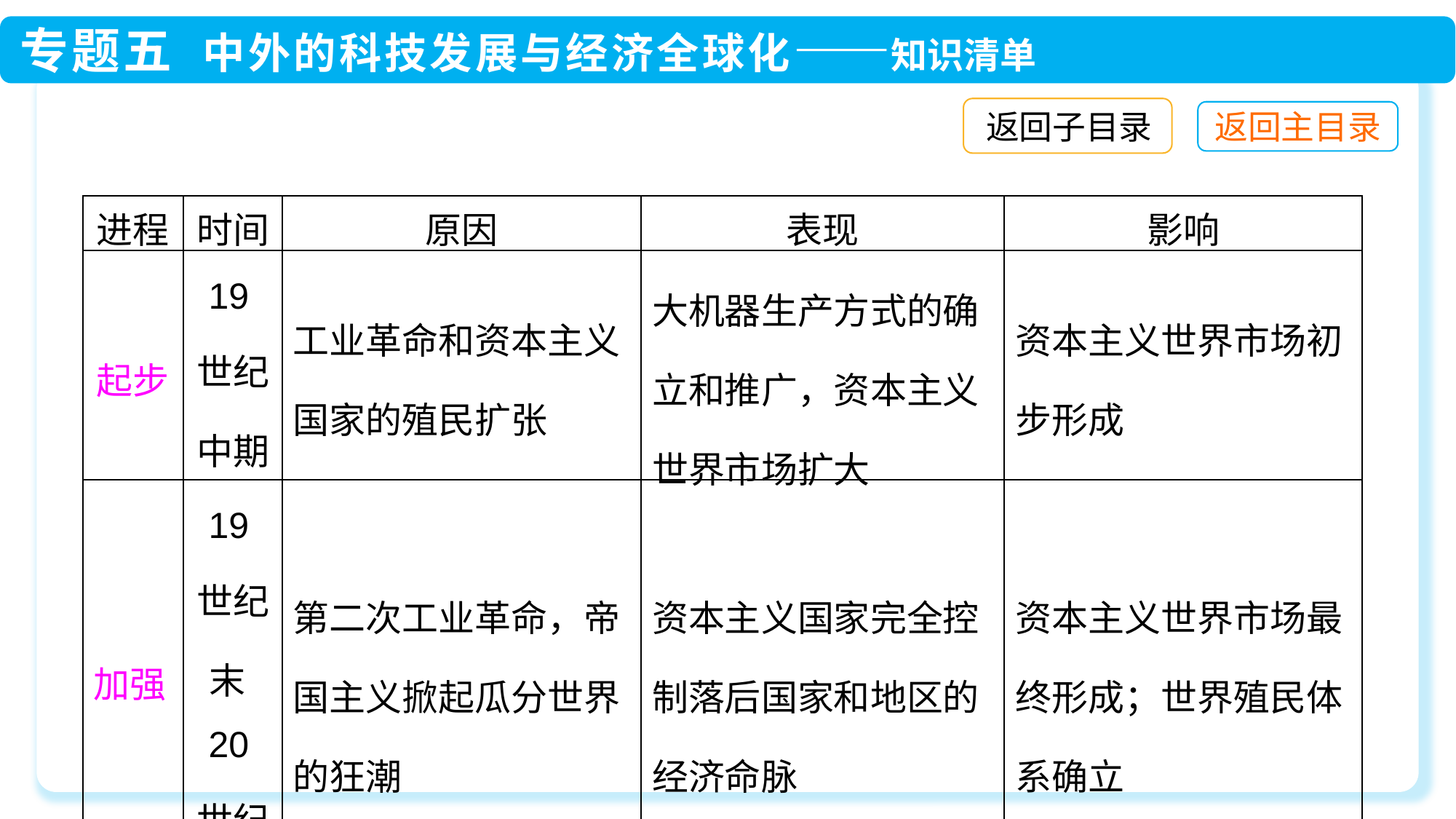

返回子目录
| 进程 | 时间 | 原因 | 表现 | 影响 |
| --- | --- | --- | --- | --- |
| 起步 | 19世纪中期 | 工业革命和资本主义国家的殖民扩张 | 大机器生产方式的确立和推广，资本主义世界市场扩大 | 资本主义世界市场初步形成 |
| 加强 | 19世纪末20世纪初 | 第二次工业革命，帝国主义掀起瓜分世界的狂潮 | 资本主义国家完全控制落后国家和地区的经济命脉 | 资本主义世界市场最终形成；世界殖民体系确立 |